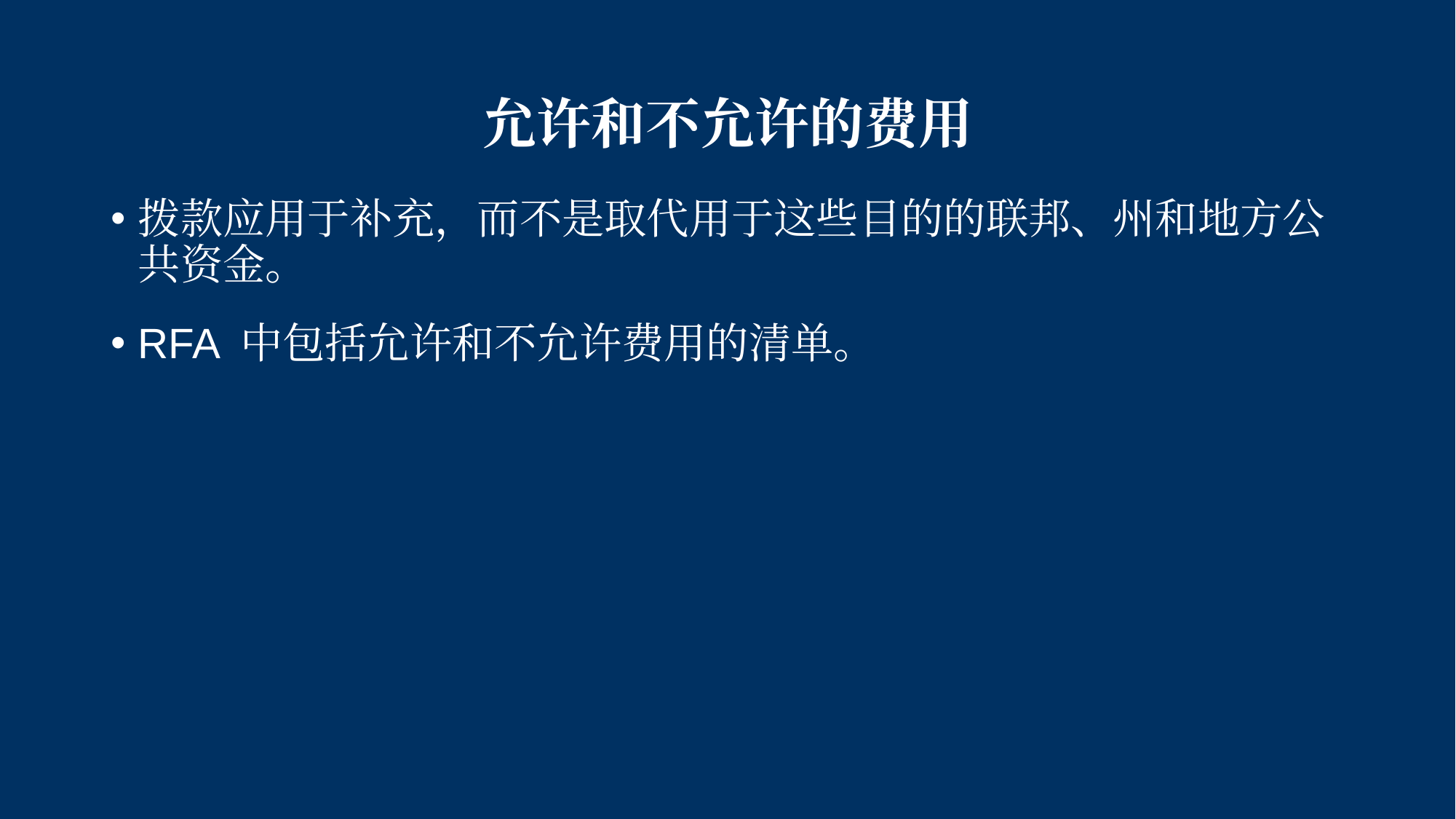

# 允许和不允许的费用
拨款应用于补充，而不是取代用于这些目的的联邦、州和地方公共资金。
RFA 中包括允许和不允许费用的清单。